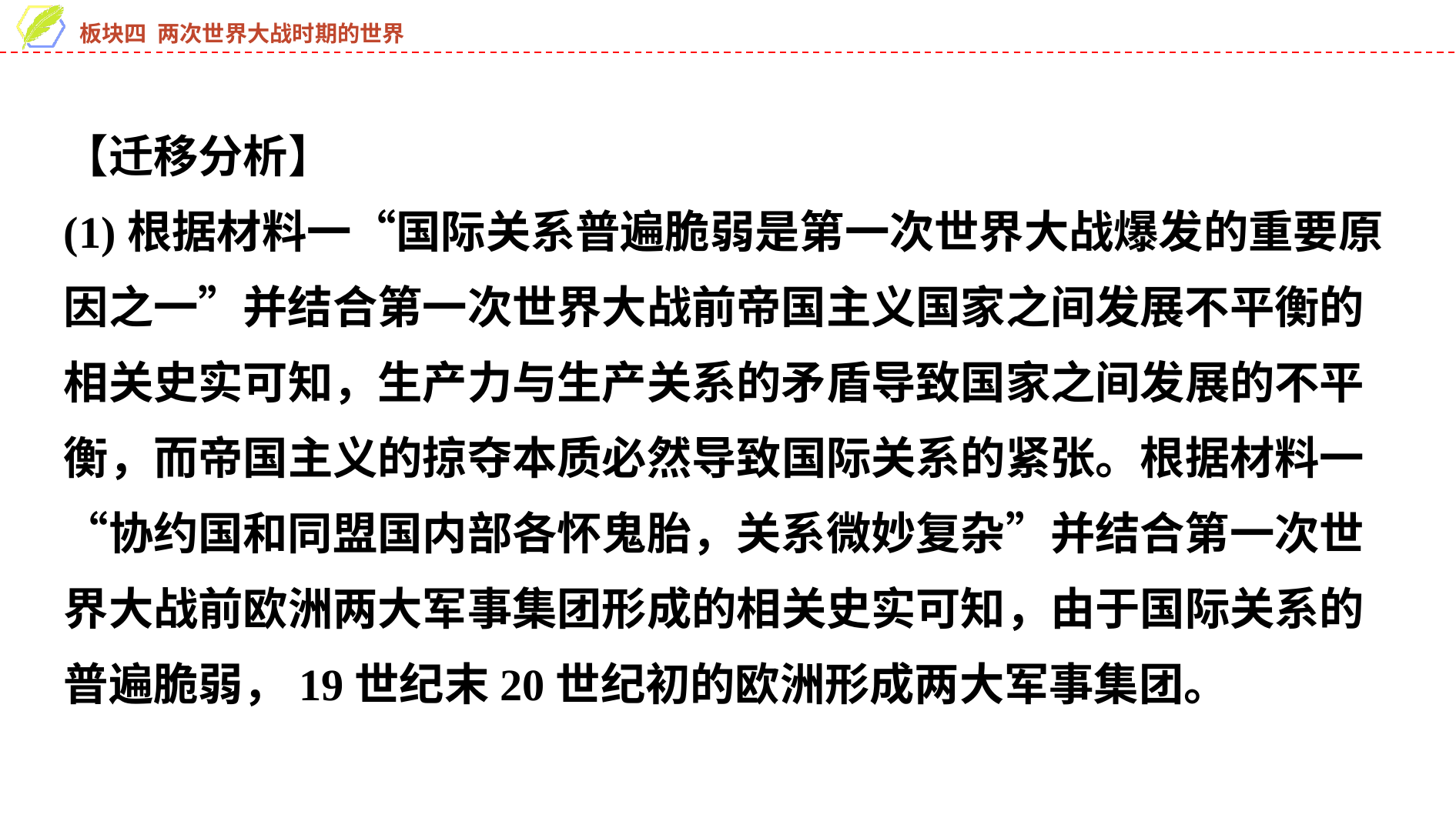

【迁移分析】
(1)根据材料一“国际关系普遍脆弱是第一次世界大战爆发的重要原因之一”并结合第一次世界大战前帝国主义国家之间发展不平衡的相关史实可知，生产力与生产关系的矛盾导致国家之间发展的不平衡，而帝国主义的掠夺本质必然导致国际关系的紧张。根据材料一“协约国和同盟国内部各怀鬼胎，关系微妙复杂”并结合第一次世界大战前欧洲两大军事集团形成的相关史实可知，由于国际关系的普遍脆弱，19世纪末20世纪初的欧洲形成两大军事集团。